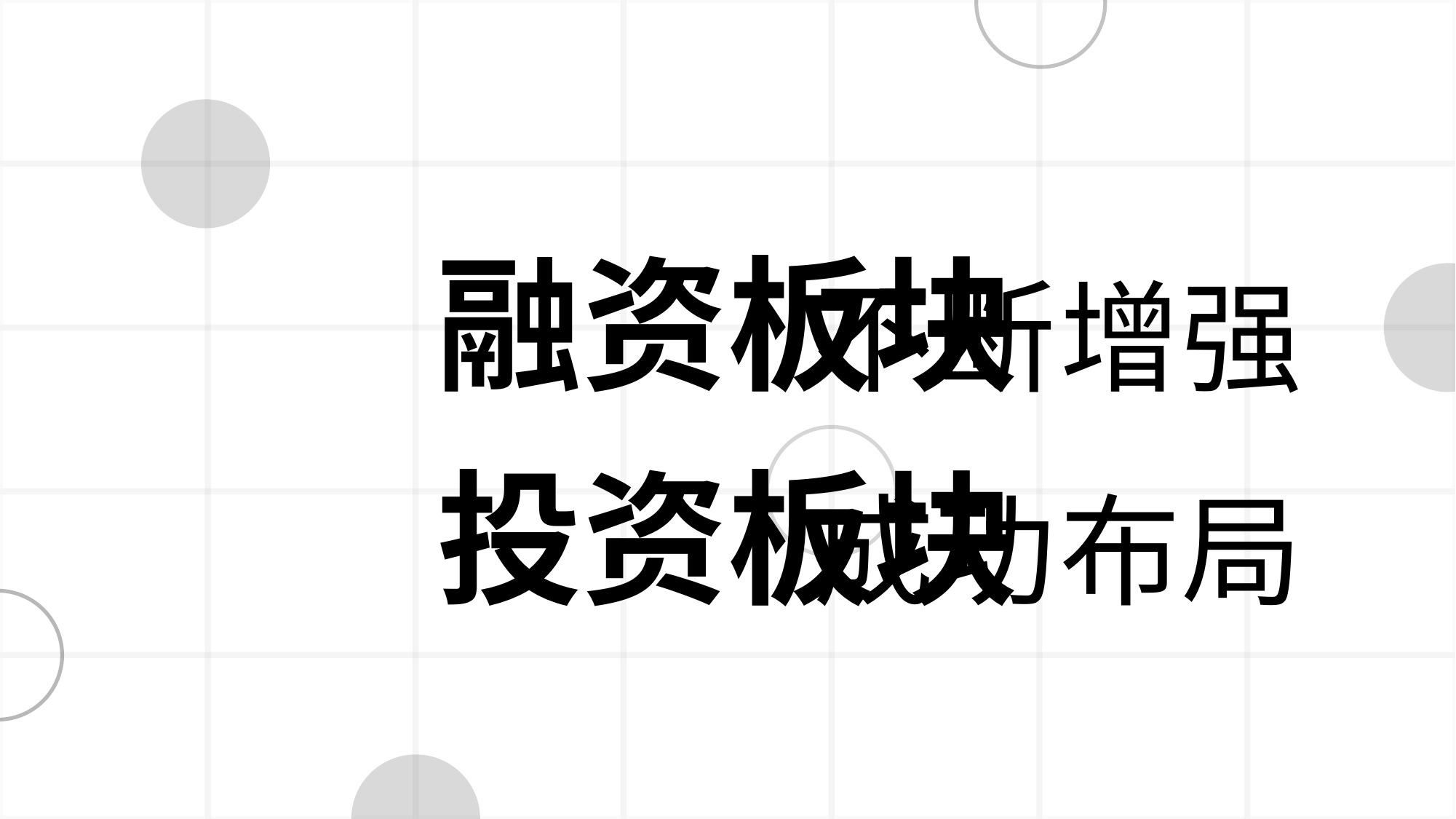

融资板块
不断
增强

投资板块
成功
布局

延迟工具